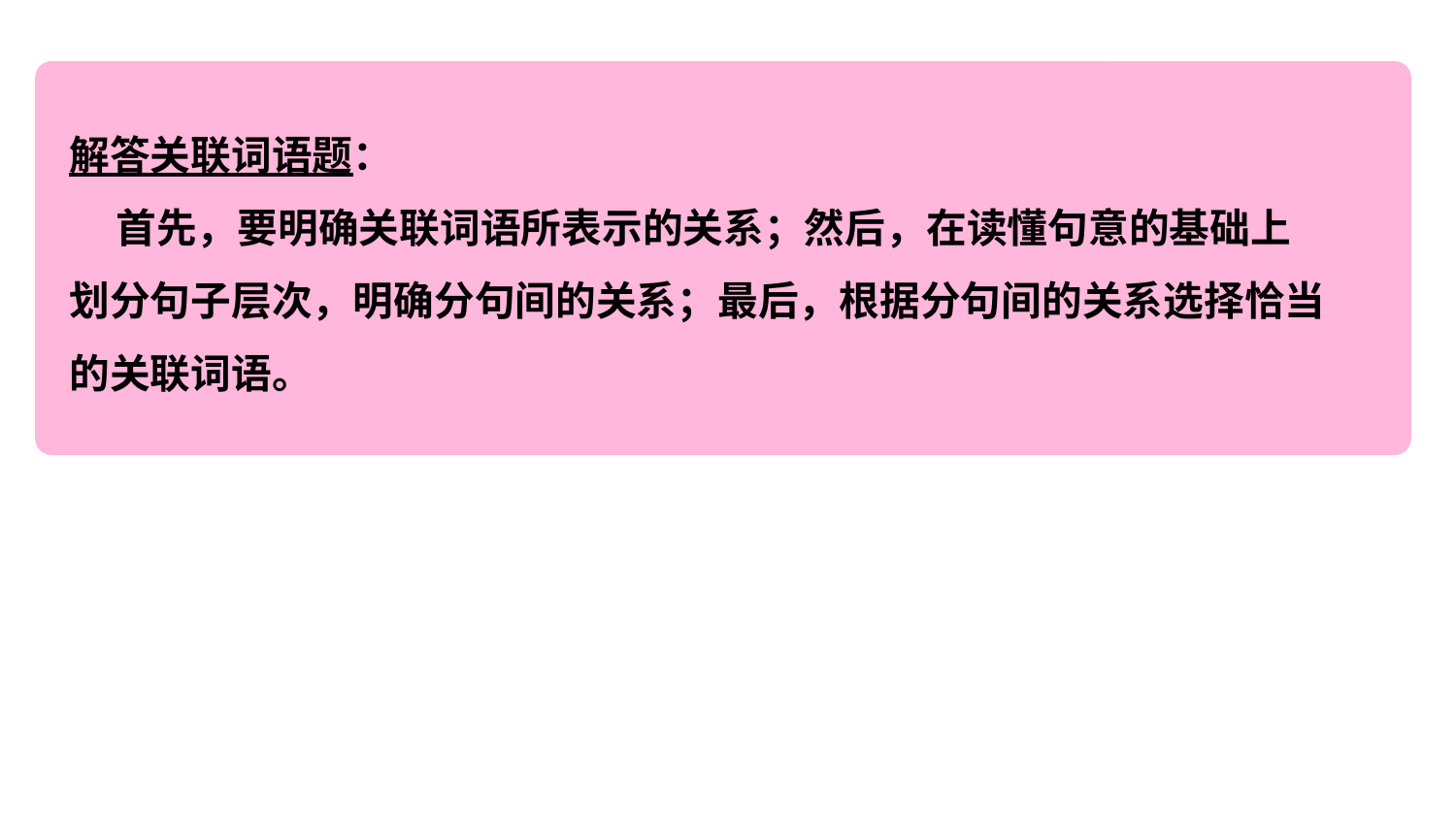

解答关联词语题：
    首先，要明确关联词语所表示的关系；然后，在读懂句意的基础上
划分句子层次，明确分句间的关系；最后，根据分句间的关系选择恰当
的关联词语。